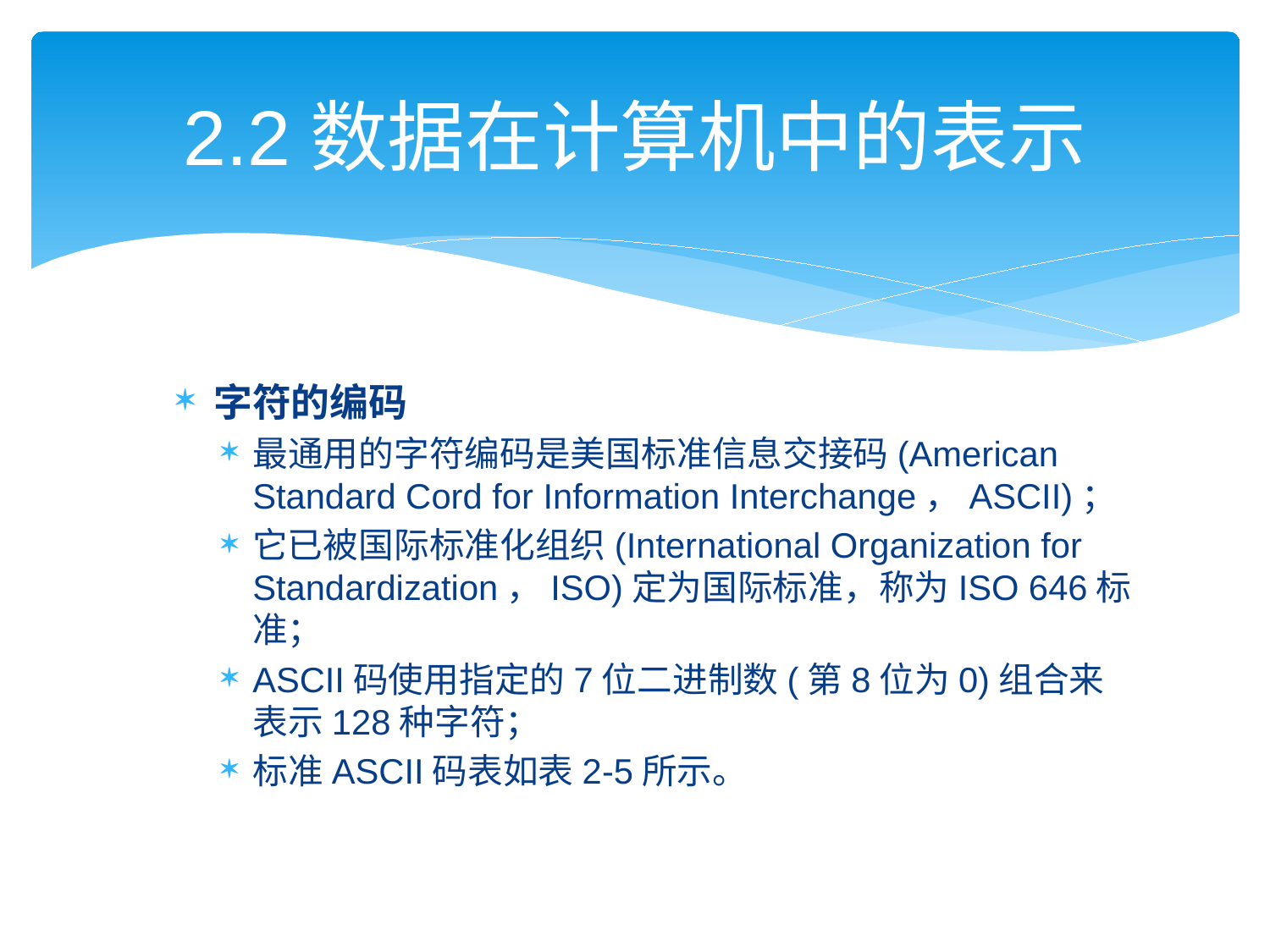

# 2.2数据在计算机中的表示
字符的编码
最通用的字符编码是美国标准信息交接码(American Standard Cord for Information Interchange，ASCII)；
它已被国际标准化组织(International Organization for Standardization，ISO)定为国际标准，称为ISO 646标准；
ASCII码使用指定的7位二进制数(第8位为0)组合来表示128种字符；
标准ASCII码表如表2-5所示。